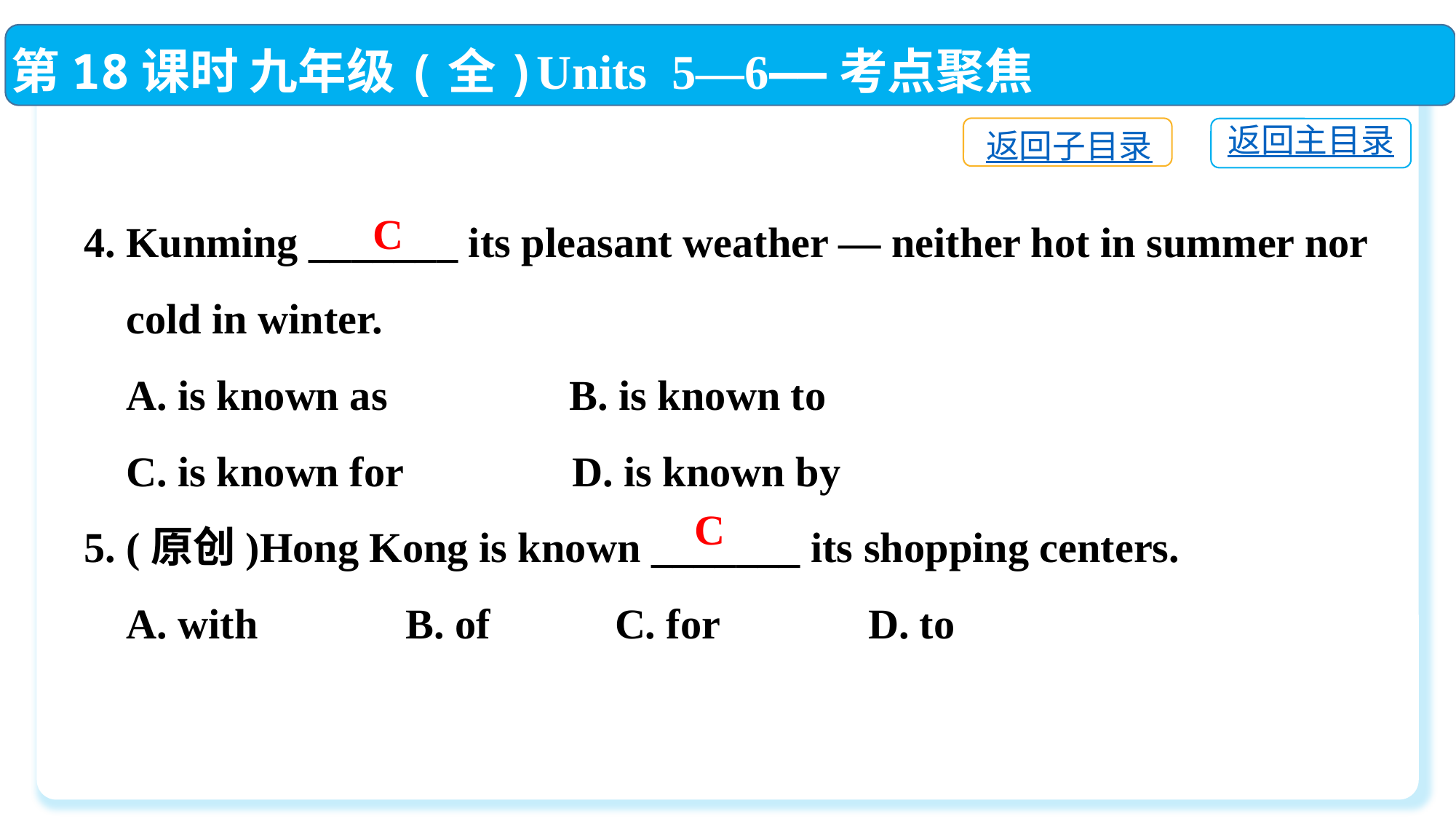

第18课时 九年级(全)Units  5—6——考点聚焦

返回子目录
返回主目录
4. Kunming _______ its pleasant weather — neither hot in summer nor
    cold in winter.
    A. is known as	               B. is known to
    C. is known for                D. is known by
5. (原创)Hong Kong is known _______ its shopping centers.
    A. with　　　B. of　　  C. for　　　D. to
C

C